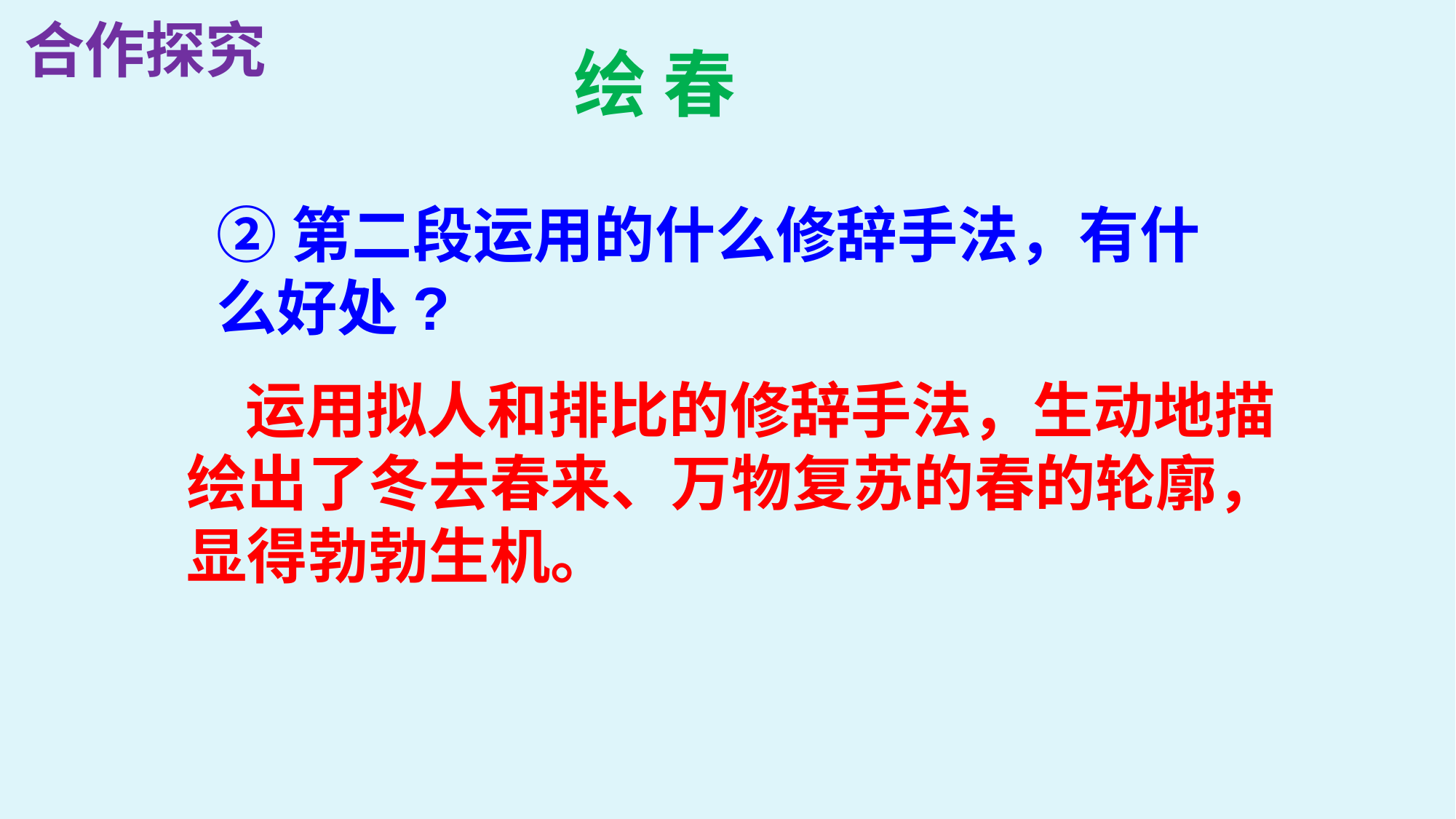

合作探究
# 绘 春
②第二段运用的什么修辞手法，有什么好处?
     运用拟人和排比的修辞手法，生动地描绘出了冬去春来、万物复苏的春的轮廓，显得勃勃生机。